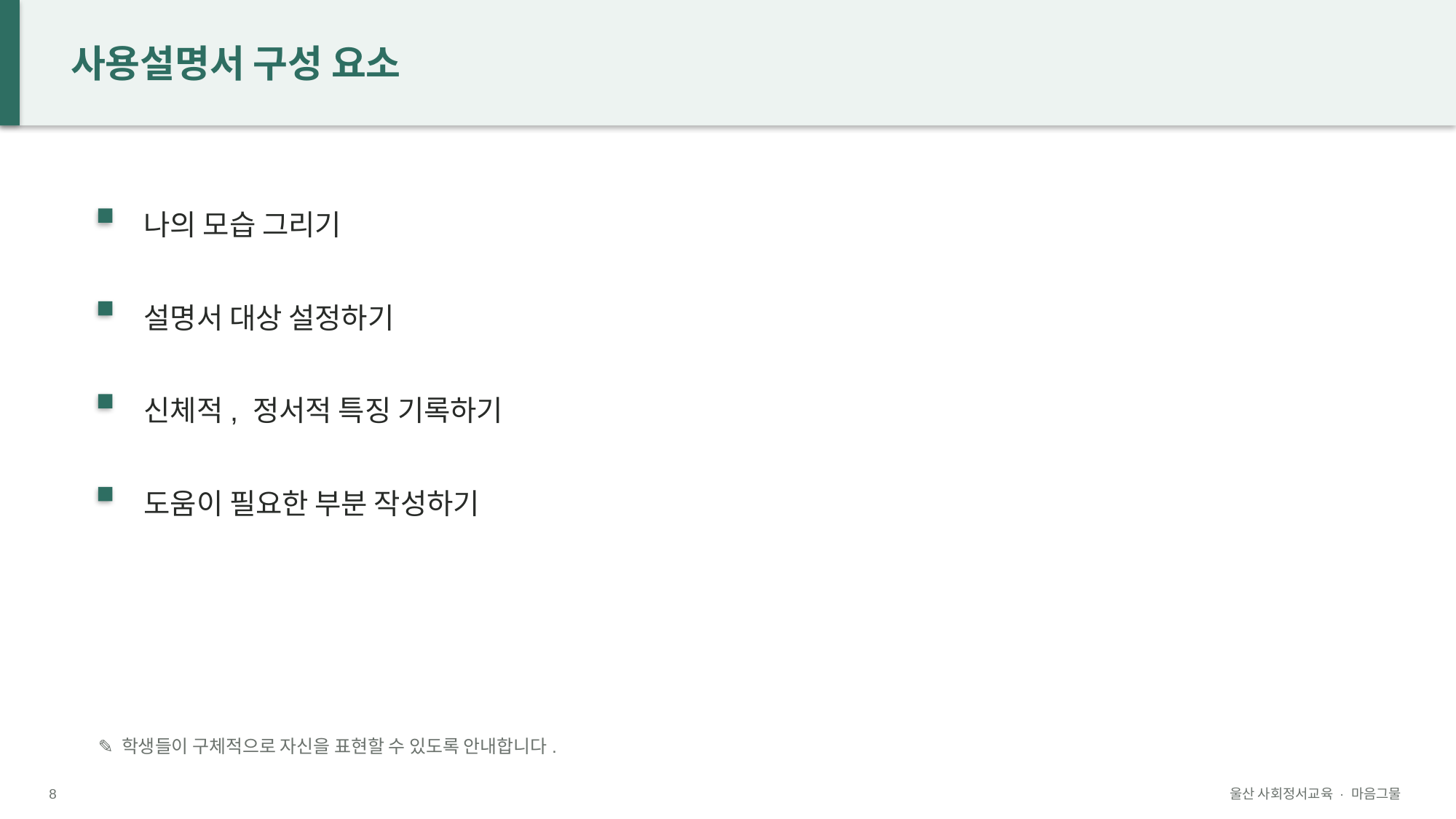

사용설명서 구성 요소
나의 모습 그리기

설명서 대상 설정하기

신체적, 정서적 특징 기록하기

도움이 필요한 부분 작성하기

✎ 학생들이 구체적으로 자신을 표현할 수 있도록 안내합니다.
8
울산 사회정서교육 · 마음그물